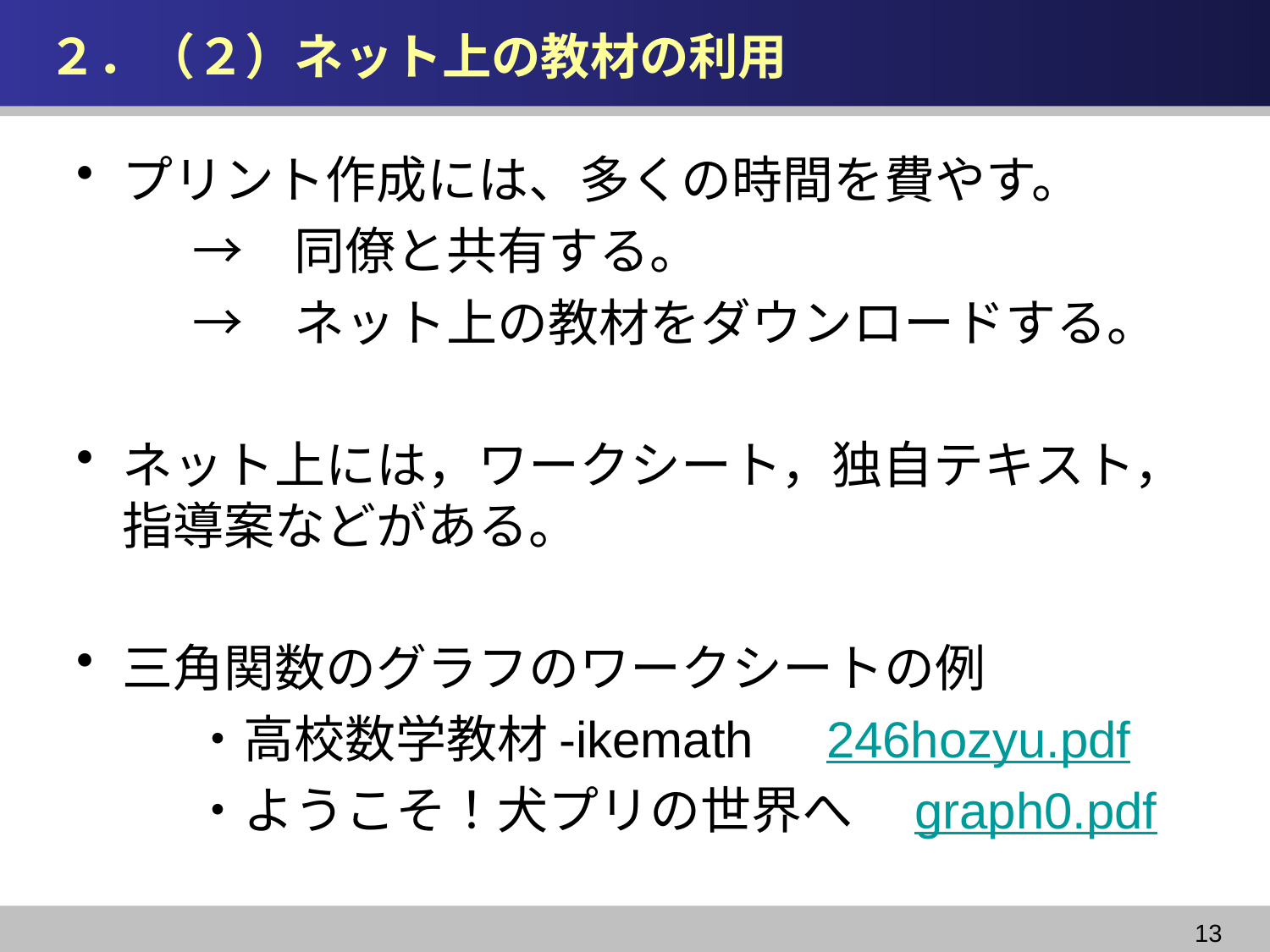

# ２．（２）ネット上の教材の利用
プリント作成には、多くの時間を費やす。
　　→　同僚と共有する。
　　→　ネット上の教材をダウンロードする。

ネット上には，ワークシート，独自テキスト，指導案などがある。

三角関数のグラフのワークシートの例
　　・高校数学教材-ikemath　246hozyu.pdf
　　・ようこそ！犬プリの世界へ　graph0.pdf
13